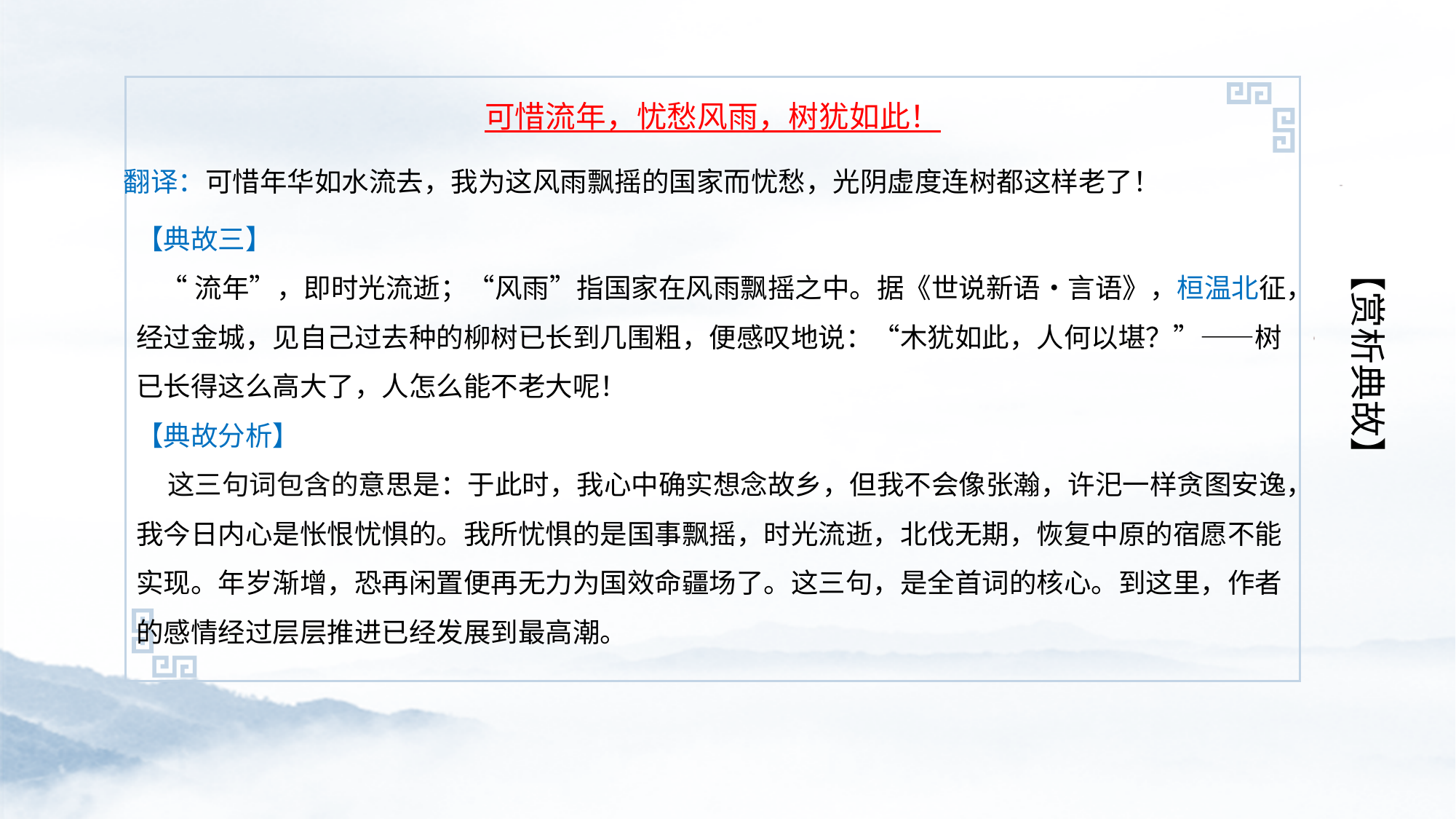

可惜流年，忧愁风雨，树犹如此！
    翻译：可惜年华如水流去，我为这风雨飘摇的国家而忧愁，光阴虚度连树都这样老了！
【典故三】
    “流年”，即时光流逝；“风雨”指国家在风雨飘摇之中。据《世说新语•言语》，桓温北征，经过金城，见自己过去种的柳树已长到几围粗，便感叹地说：“木犹如此，人何以堪？”——树已长得这么高大了，人怎么能不老大呢！
【典故分析】
    这三句词包含的意思是：于此时，我心中确实想念故乡，但我不会像张瀚，许汜一样贪图安逸，我今日内心是怅恨忧惧的。我所忧惧的是国事飘摇，时光流逝，北伐无期，恢复中原的宿愿不能实现。年岁渐增，恐再闲置便再无力为国效命疆场了。这三句，是全首词的核心。到这里，作者的感情经过层层推进已经发展到最高潮。

【赏析典故】